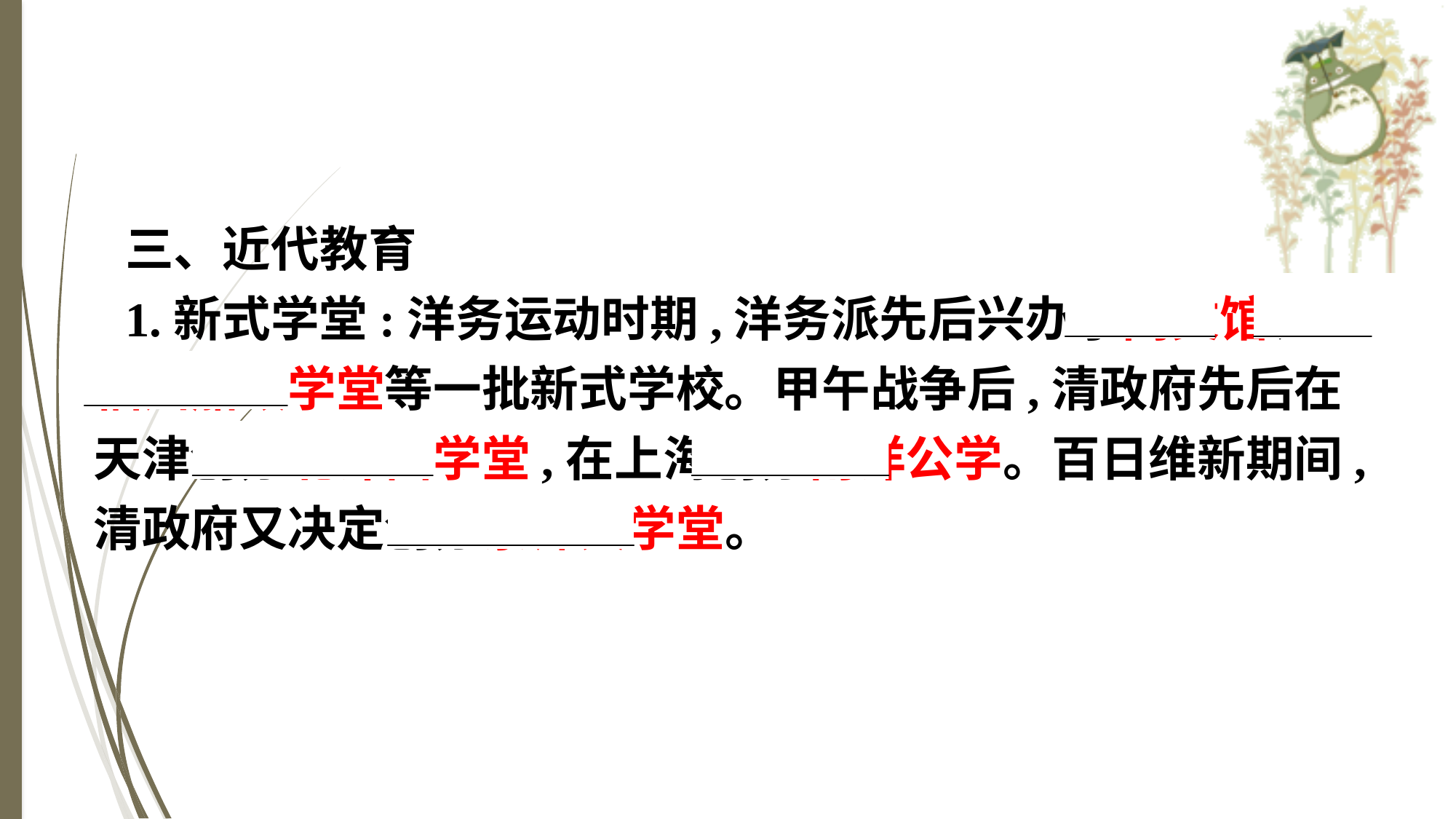

三、近代教育
1.新式学堂:洋务运动时期,洋务派先后兴办了同文馆、福州船政学堂等一批新式学校。甲午战争后,清政府先后在天津创办北洋西学堂,在上海创办南洋公学。百日维新期间,清政府又决定创办京师大学堂。